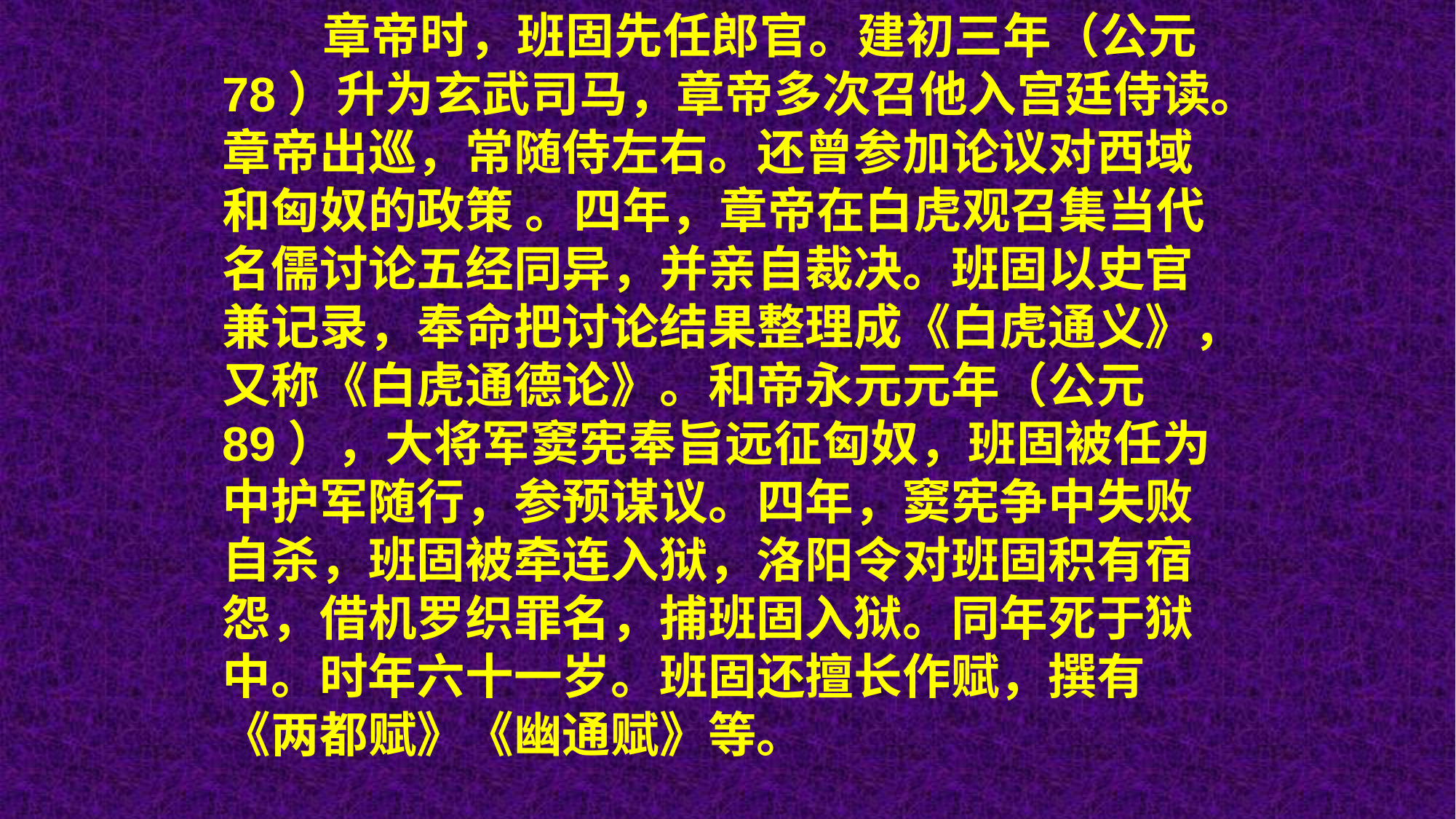

章帝时，班固先任郎官。建初三年（公元78）升为玄武司马，章帝多次召他入宫廷侍读。章帝出巡，常随侍左右。还曾参加论议对西域和匈奴的政策 。四年，章帝在白虎观召集当代名儒讨论五经同异，并亲自裁决。班固以史官兼记录，奉命把讨论结果整理成《白虎通义》，又称《白虎通德论》。和帝永元元年（公元89），大将军窦宪奉旨远征匈奴，班固被任为中护军随行，参预谋议。四年，窦宪争中失败自杀，班固被牵连入狱，洛阳令对班固积有宿怨，借机罗织罪名，捕班固入狱。同年死于狱中。时年六十一岁。班固还擅长作赋，撰有《两都赋》《幽通赋》等。